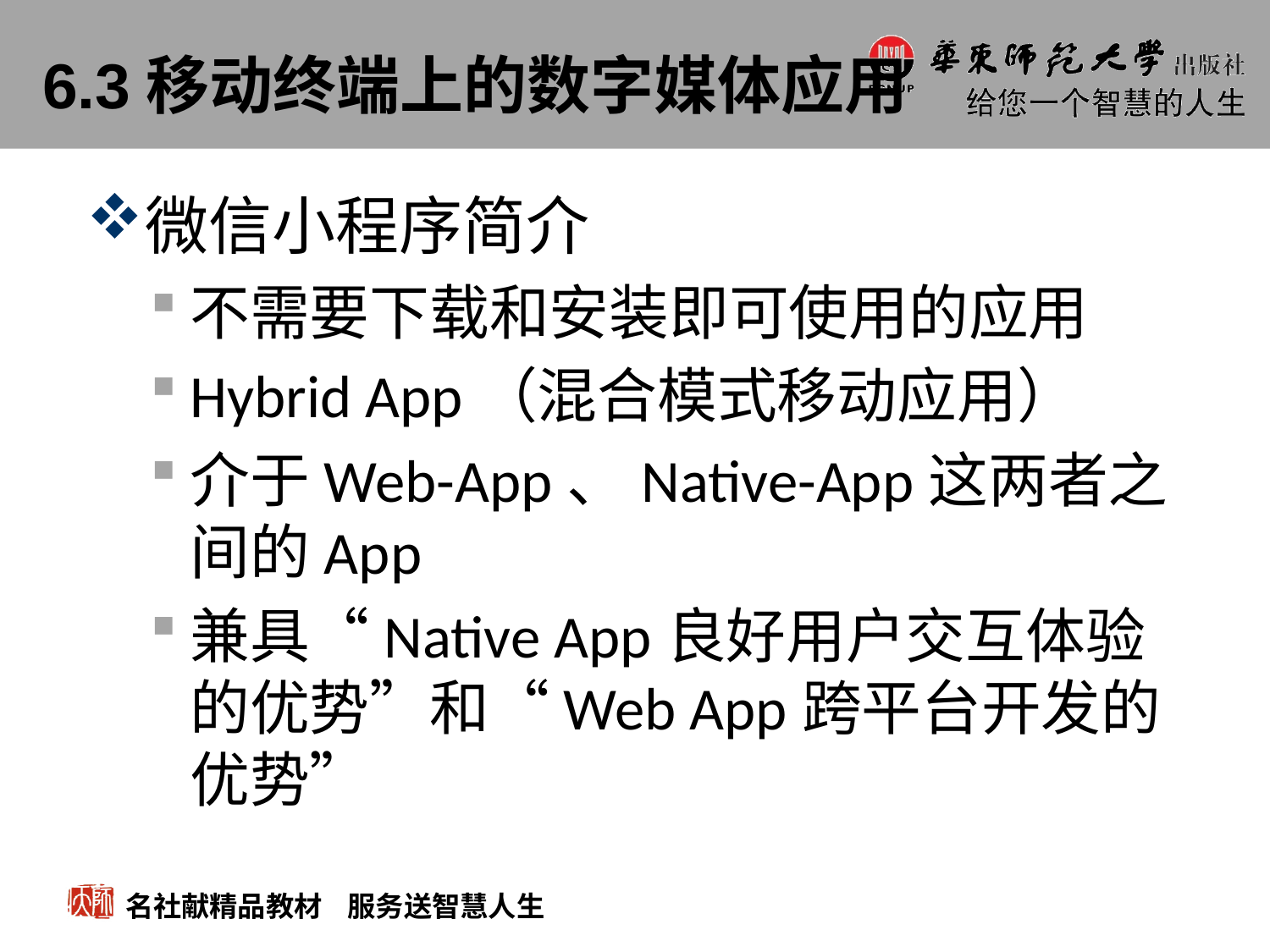

# 6.3移动终端上的数字媒体应用
微信小程序简介
不需要下载和安装即可使用的应用
Hybrid App（混合模式移动应用）
介于Web-App、Native-App这两者之间的App
兼具“Native App良好用户交互体验的优势”和“Web App跨平台开发的优势”